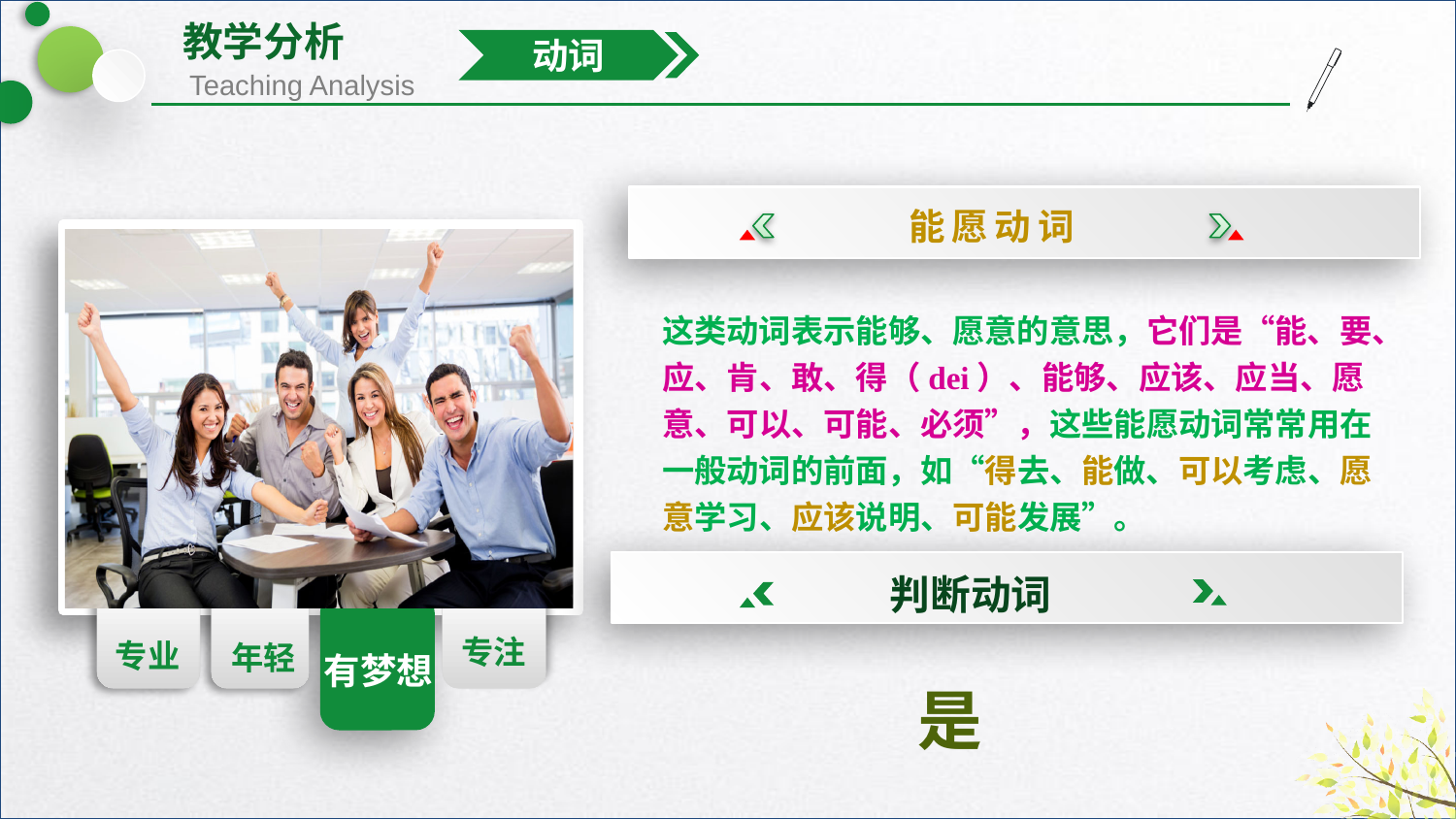

动词

能愿动词

这类动词表示能够、愿意的意思，它们是“能、要、应、肯、敢、得（dei）、能够、应该、应当、愿意、可以、可能、必须”，这些能愿动词常常用在一般动词的前面，如“得去、能做、可以考虑、愿意学习、应该说明、可能发展”。

专业

年轻

专注
判断动词

有梦想
是